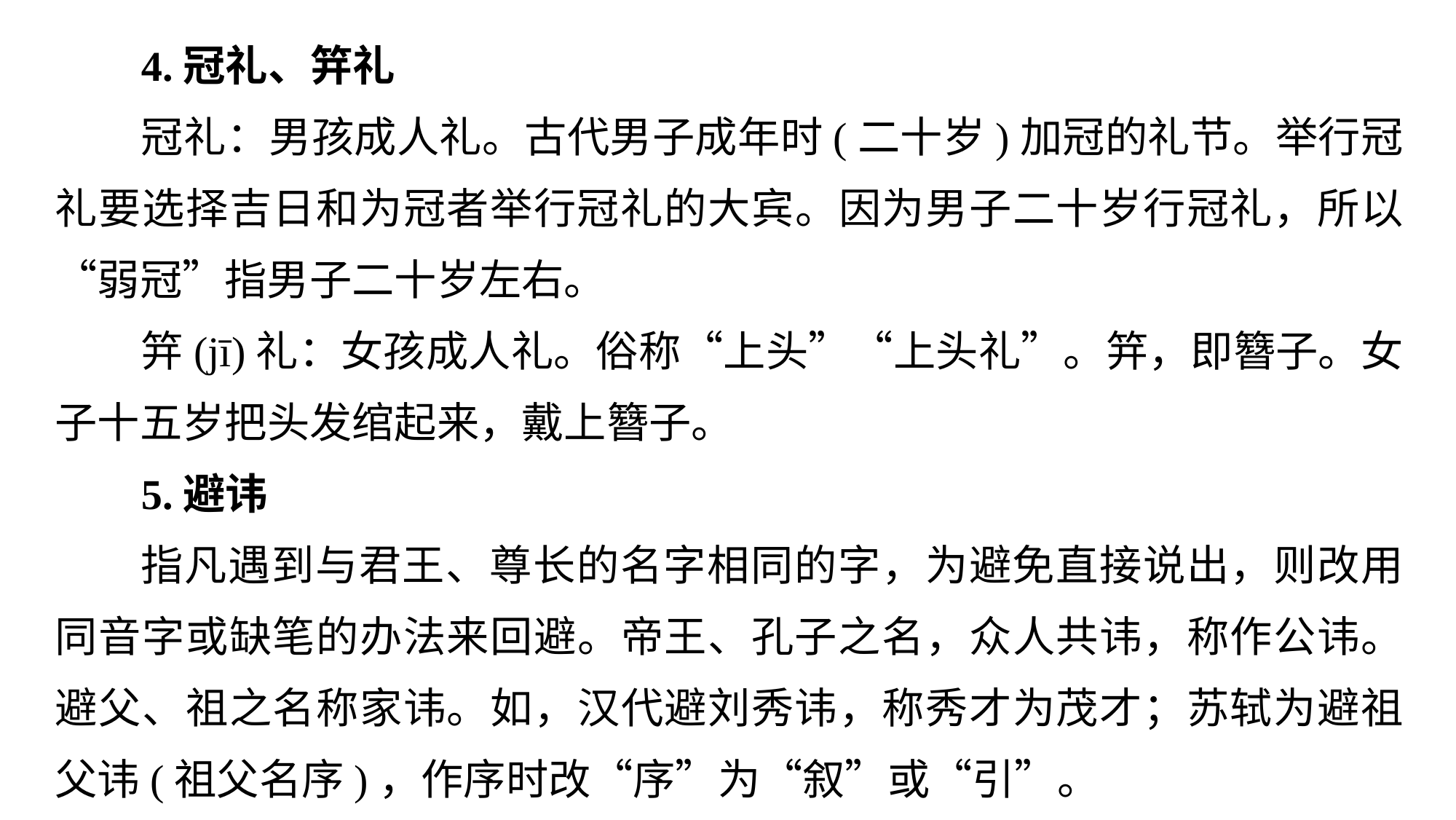

4.冠礼、笄礼
冠礼：男孩成人礼。古代男子成年时(二十岁)加冠的礼节。举行冠礼要选择吉日和为冠者举行冠礼的大宾。因为男子二十岁行冠礼，所以“弱冠”指男子二十岁左右。
笄(jī)礼：女孩成人礼。俗称“上头”“上头礼”。笄，即簪子。女子十五岁把头发绾起来，戴上簪子。
5.避讳
指凡遇到与君王、尊长的名字相同的字，为避免直接说出，则改用同音字或缺笔的办法来回避。帝王、孔子之名，众人共讳，称作公讳。避父、祖之名称家讳。如，汉代避刘秀讳，称秀才为茂才；苏轼为避祖父讳(祖父名序)，作序时改“序”为“叙”或“引”。